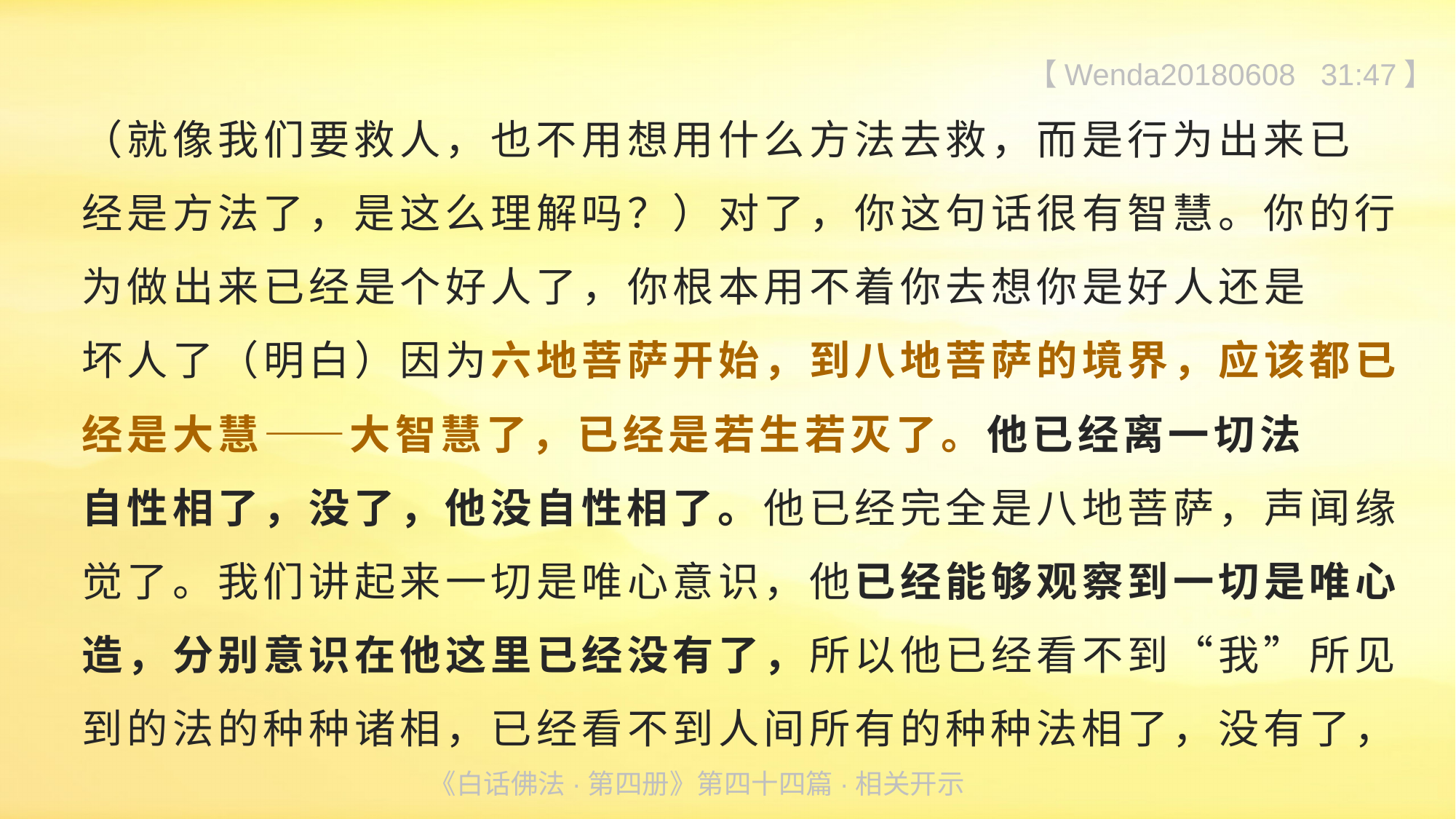

【Wenda20180608   31:47】
（就像我们要救人，也不用想用什么方法去救，而是行为出来已
经是方法了，是这么理解吗？）对了，你这句话很有智慧。你的行
为做出来已经是个好人了，你根本用不着你去想你是好人还是
坏人了（明白）因为六地菩萨开始，到八地菩萨的境界，应该都已经是大慧——大智慧了，已经是若生若灭了。他已经离一切法
自性相了，没了，他没自性相了。他已经完全是八地菩萨，声闻缘觉了。我们讲起来一切是唯心意识，他已经能够观察到一切是唯心造，分别意识在他这里已经没有了，所以他已经看不到“我”所见到的法的种种诸相，已经看不到人间所有的种种法相了，没有了，
《白话佛法·第四册》第四十四篇·相关开示